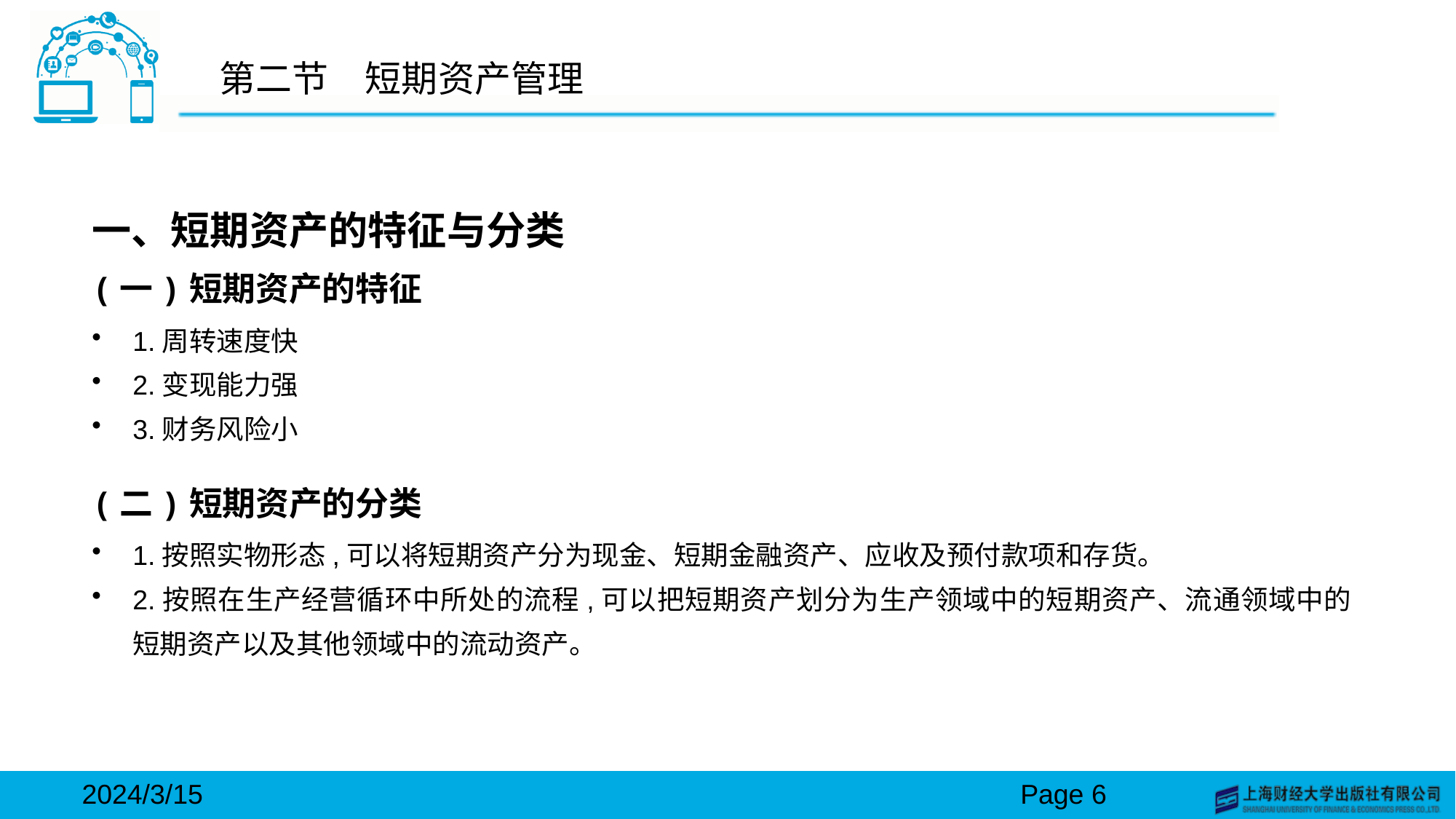

# 第二节　短期资产管理
一、短期资产的特征与分类
(一)短期资产的特征
1.周转速度快
2.变现能力强
3.财务风险小
(二)短期资产的分类
1.按照实物形态,可以将短期资产分为现金、短期金融资产、应收及预付款项和存货。
2.按照在生产经营循环中所处的流程,可以把短期资产划分为生产领域中的短期资产、流通领域中的短期资产以及其他领域中的流动资产。

2024/3/15
Page 6